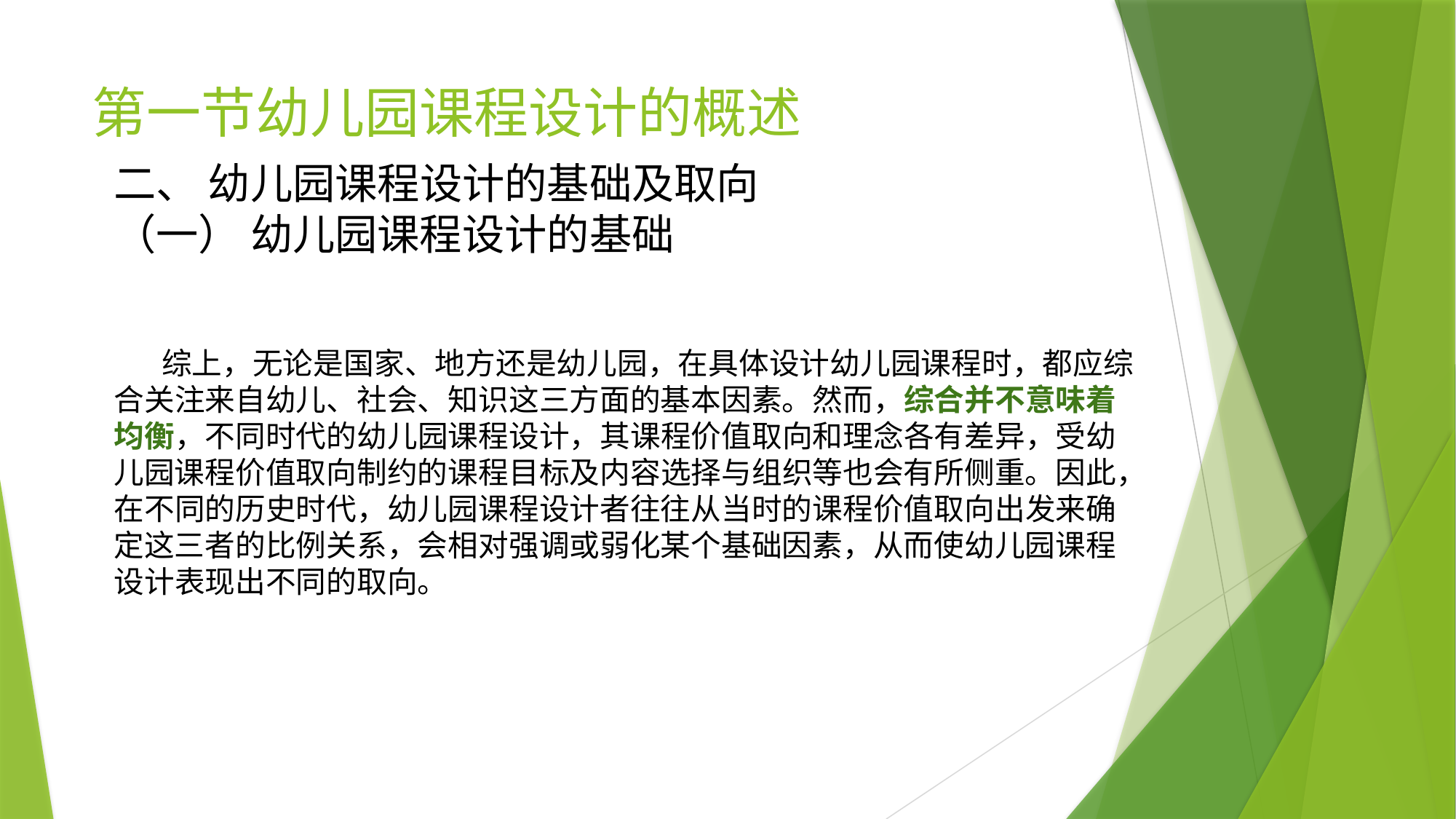

# 第一节幼儿园课程设计的概述
二、 幼儿园课程设计的基础及取向
（一） 幼儿园课程设计的基础
      综上，无论是国家、地方还是幼儿园，在具体设计幼儿园课程时，都应综合关注来自幼儿、社会、知识这三方面的基本因素。然而，综合并不意味着均衡，不同时代的幼儿园课程设计，其课程价值取向和理念各有差异，受幼儿园课程价值取向制约的课程目标及内容选择与组织等也会有所侧重。因此，在不同的历史时代，幼儿园课程设计者往往从当时的课程价值取向出发来确定这三者的比例关系，会相对强调或弱化某个基础因素，从而使幼儿园课程设计表现出不同的取向。